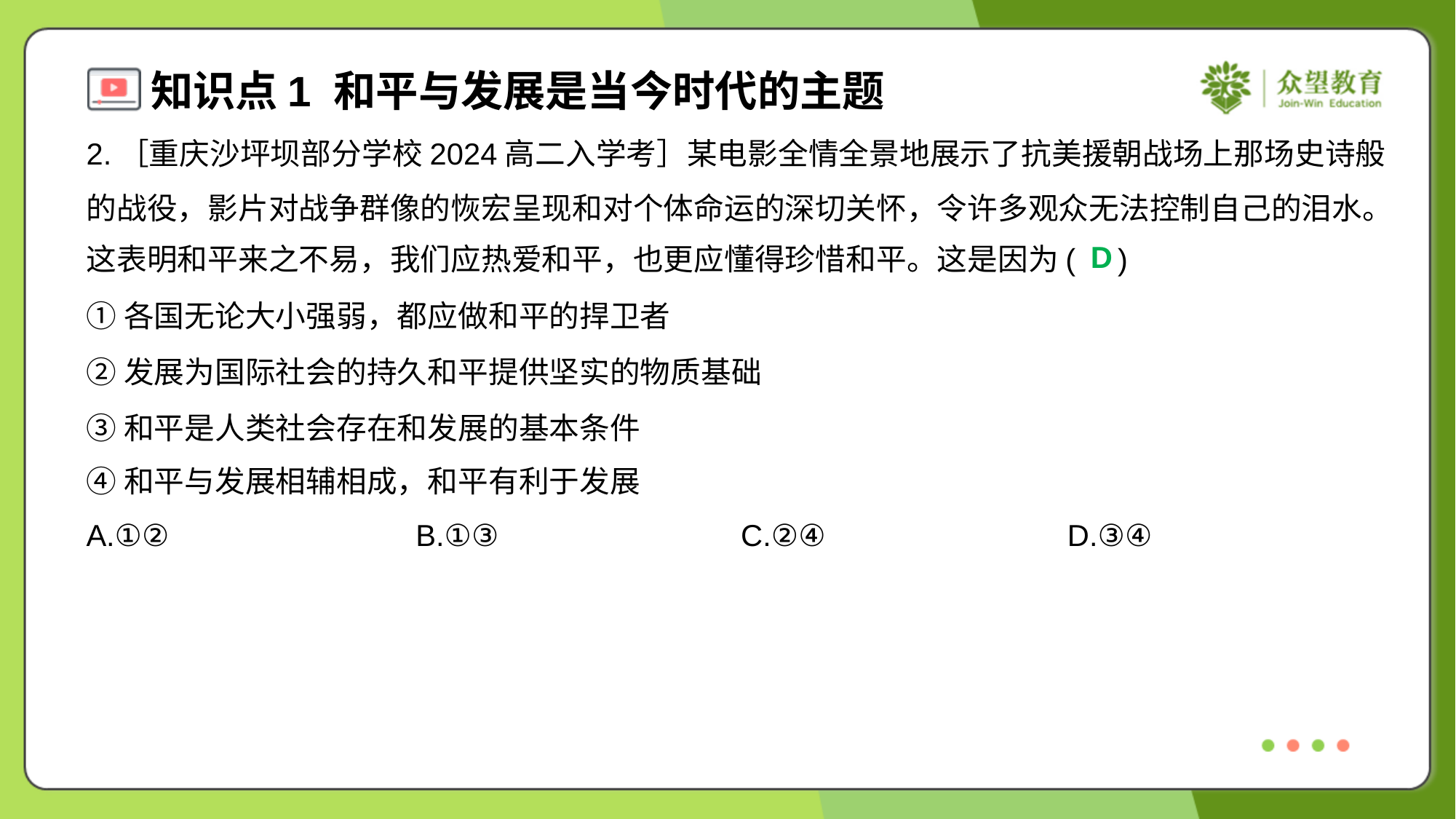

2.［重庆沙坪坝部分学校2024高二入学考］某电影全情全景地展示了抗美援朝战场上那场史诗般
的战役，影片对战争群像的恢宏呈现和对个体命运的深切关怀，令许多观众无法控制自己的泪水。
这表明和平来之不易，我们应热爱和平，也更应懂得珍惜和平。这是因为(     )
D
①各国无论大小强弱，都应做和平的捍卫者
②发展为国际社会的持久和平提供坚实的物质基础
③和平是人类社会存在和发展的基本条件
④和平与发展相辅相成，和平有利于发展
A.①②	B.①③	C.②④	D.③④